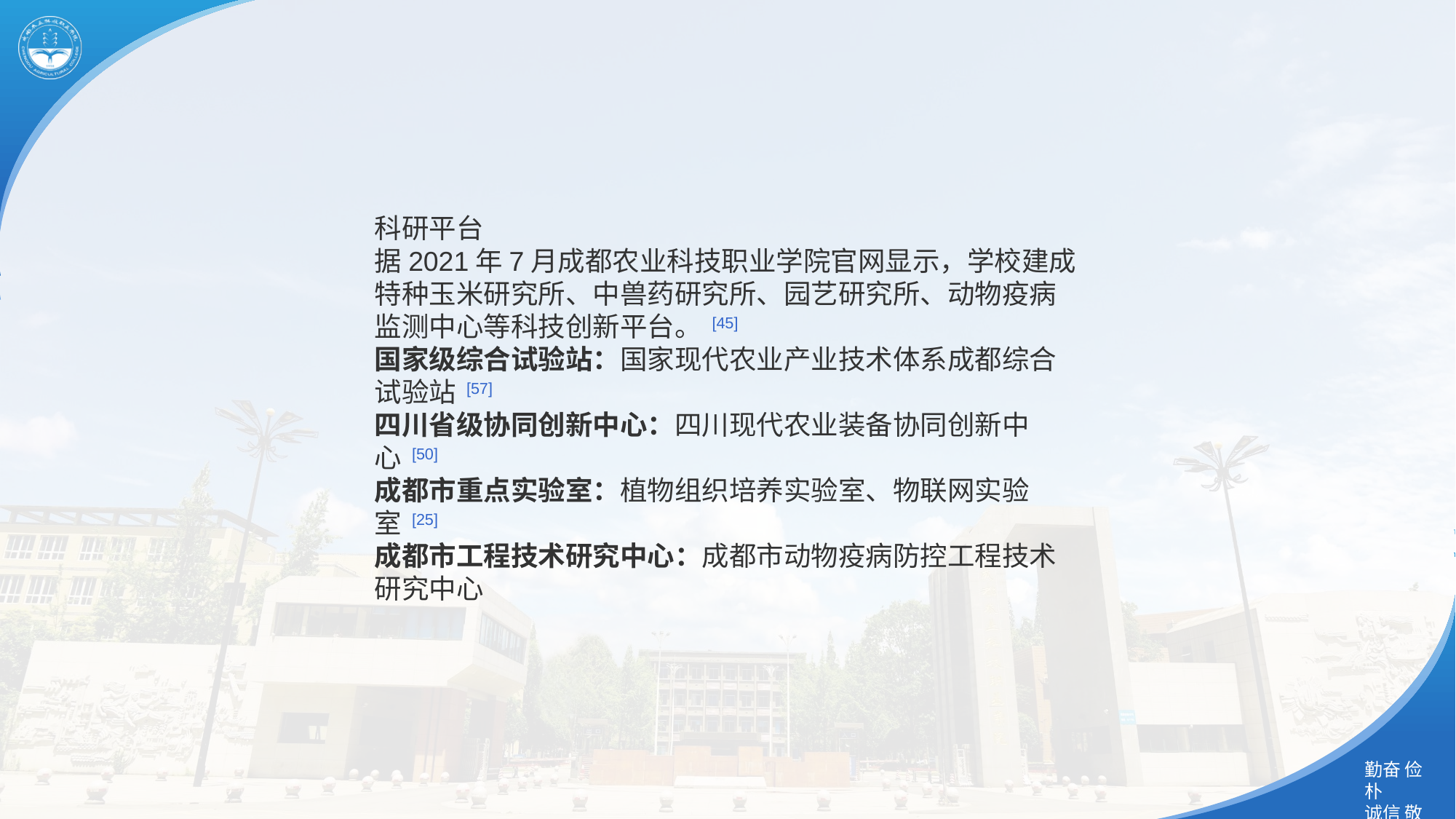

科研平台
据2021年7月成都农业科技职业学院官网显示，学校建成特种玉米研究所、中兽药研究所、园艺研究所、动物疫病监测中心等科技创新平台。 [45]
国家级综合试验站：国家现代农业产业技术体系成都综合试验站 [57]
四川省级协同创新中心：四川现代农业装备协同创新中心 [50]
成都市重点实验室：植物组织培养实验室、物联网实验室 [25]
成都市工程技术研究中心：成都市动物疫病防控工程技术研究中心